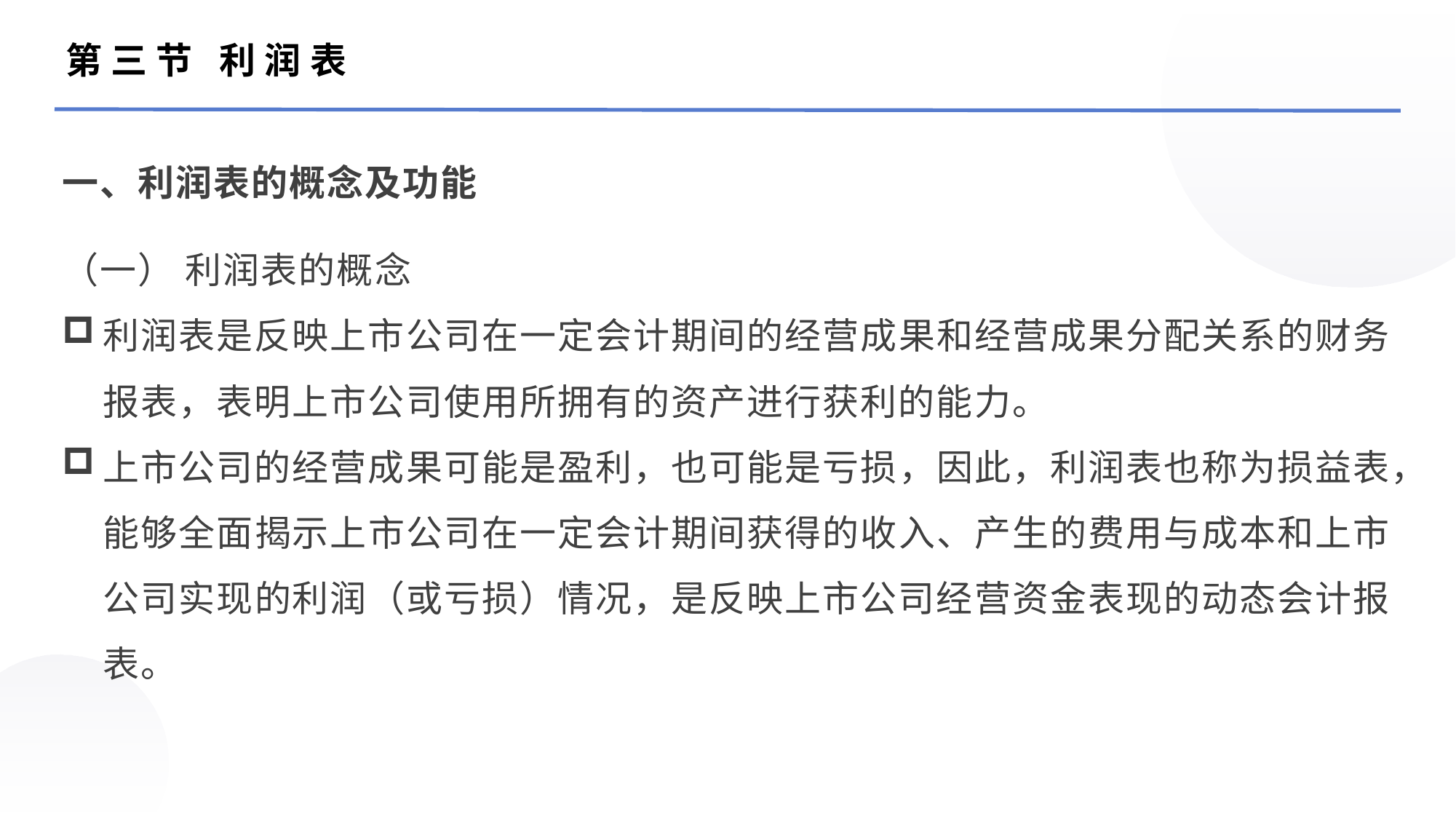

第三节 利润表
一、利润表的概念及功能
（一） 利润表的概念
利润表是反映上市公司在一定会计期间的经营成果和经营成果分配关系的财务报表，表明上市公司使用所拥有的资产进行获利的能力。
上市公司的经营成果可能是盈利，也可能是亏损，因此，利润表也称为损益表，能够全面揭示上市公司在一定会计期间获得的收入、产生的费用与成本和上市公司实现的利润（或亏损）情况，是反映上市公司经营资金表现的动态会计报表。

10